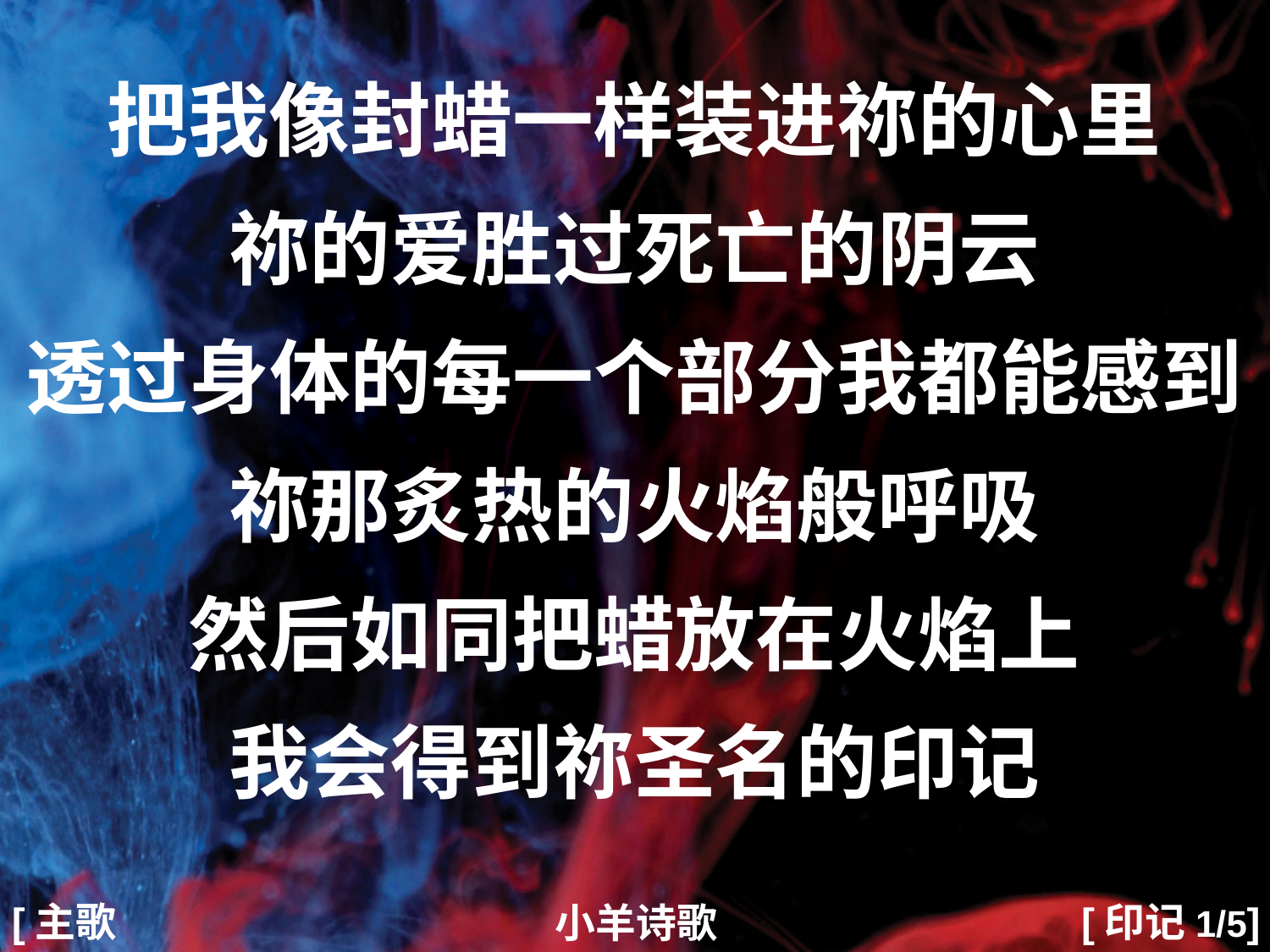

把我像封蜡一样装进祢的心里

祢的爱胜过死亡的阴云

透过身体的每一个部分我都能感到

祢那炙热的火焰般呼吸

然后如同把蜡放在火焰上

我会得到祢圣名的印记
#

[主歌1]
[印记1/5]
小羊诗歌